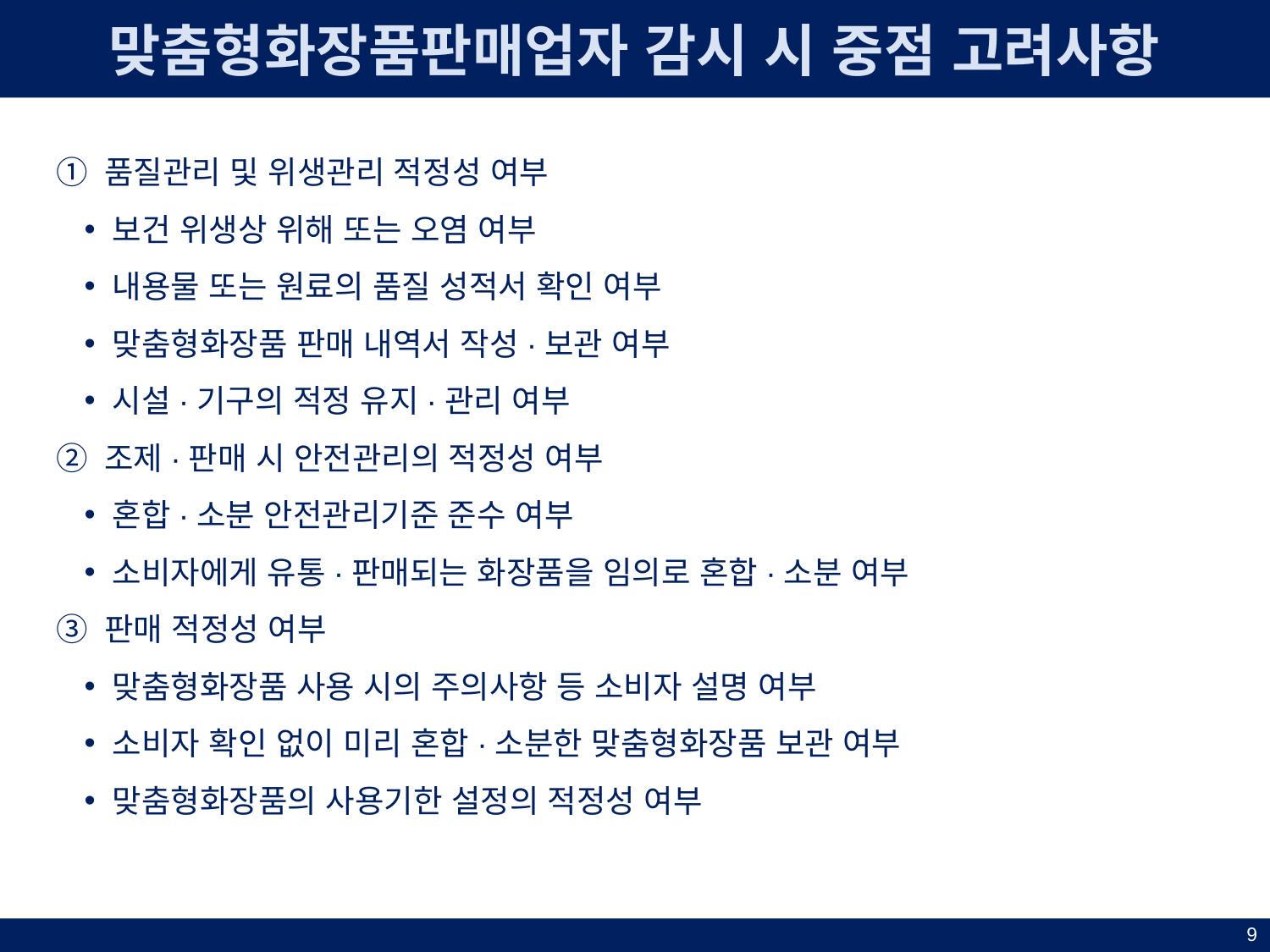

맞춤형화장품판매업자 감시 시 중점 고려사항
① 품질관리 및 위생관리 적정성 여부
보건 위생상 위해 또는 오염 여부
내용물 또는 원료의 품질 성적서 확인 여부
맞춤형화장품 판매 내역서 작성·보관 여부
시설·기구의 적정 유지·관리 여부
② 조제·판매 시 안전관리의 적정성 여부
혼합·소분 안전관리기준 준수 여부
소비자에게 유통·판매되는 화장품을 임의로 혼합·소분 여부
③ 판매 적정성 여부
맞춤형화장품 사용 시의 주의사항 등 소비자 설명 여부
소비자 확인 없이 미리 혼합·소분한 맞춤형화장품 보관 여부
맞춤형화장품의 사용기한 설정의 적정성 여부
9